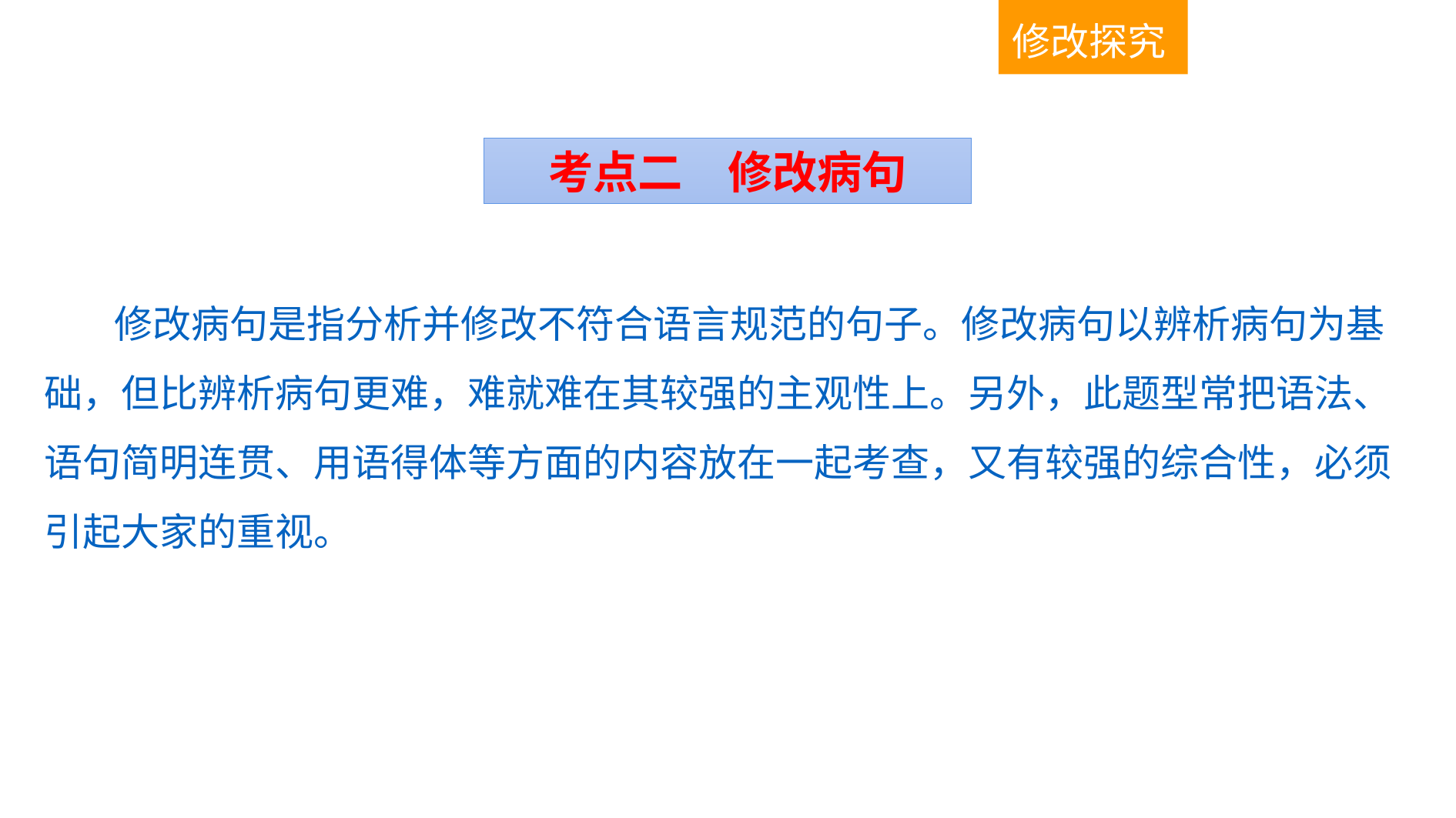

修改探究
考点二　修改病句
       修改病句是指分析并修改不符合语言规范的句子。修改病句以辨析病句为基础，但比辨析病句更难，难就难在其较强的主观性上。另外，此题型常把语法、语句简明连贯、用语得体等方面的内容放在一起考查，又有较强的综合性，必须引起大家的重视。